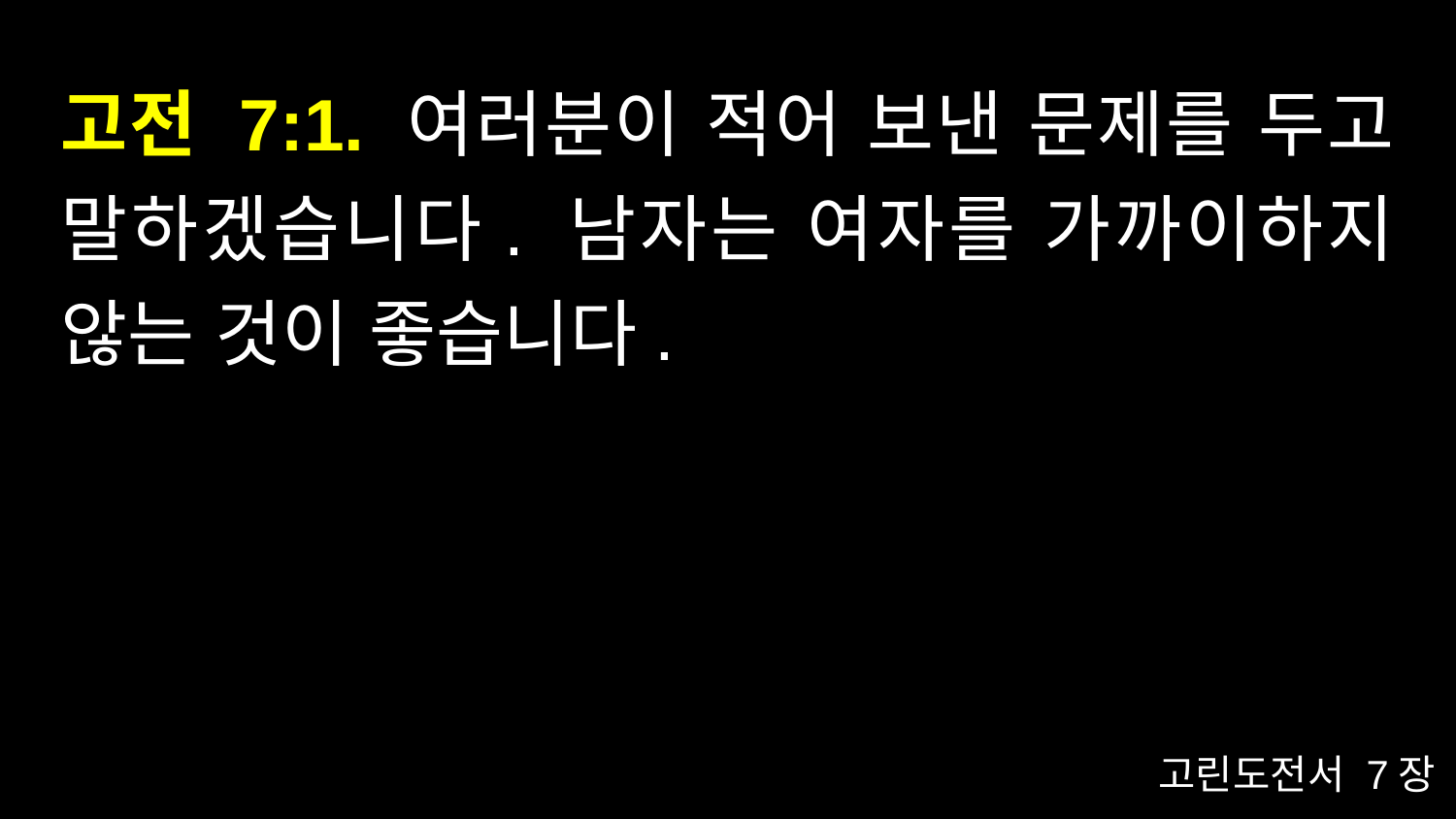

# 고전 7:1. 여러분이 적어 보낸 문제를 두고 말하겠습니다. 남자는 여자를 가까이하지 않는 것이 좋습니다.
고린도전서 7장